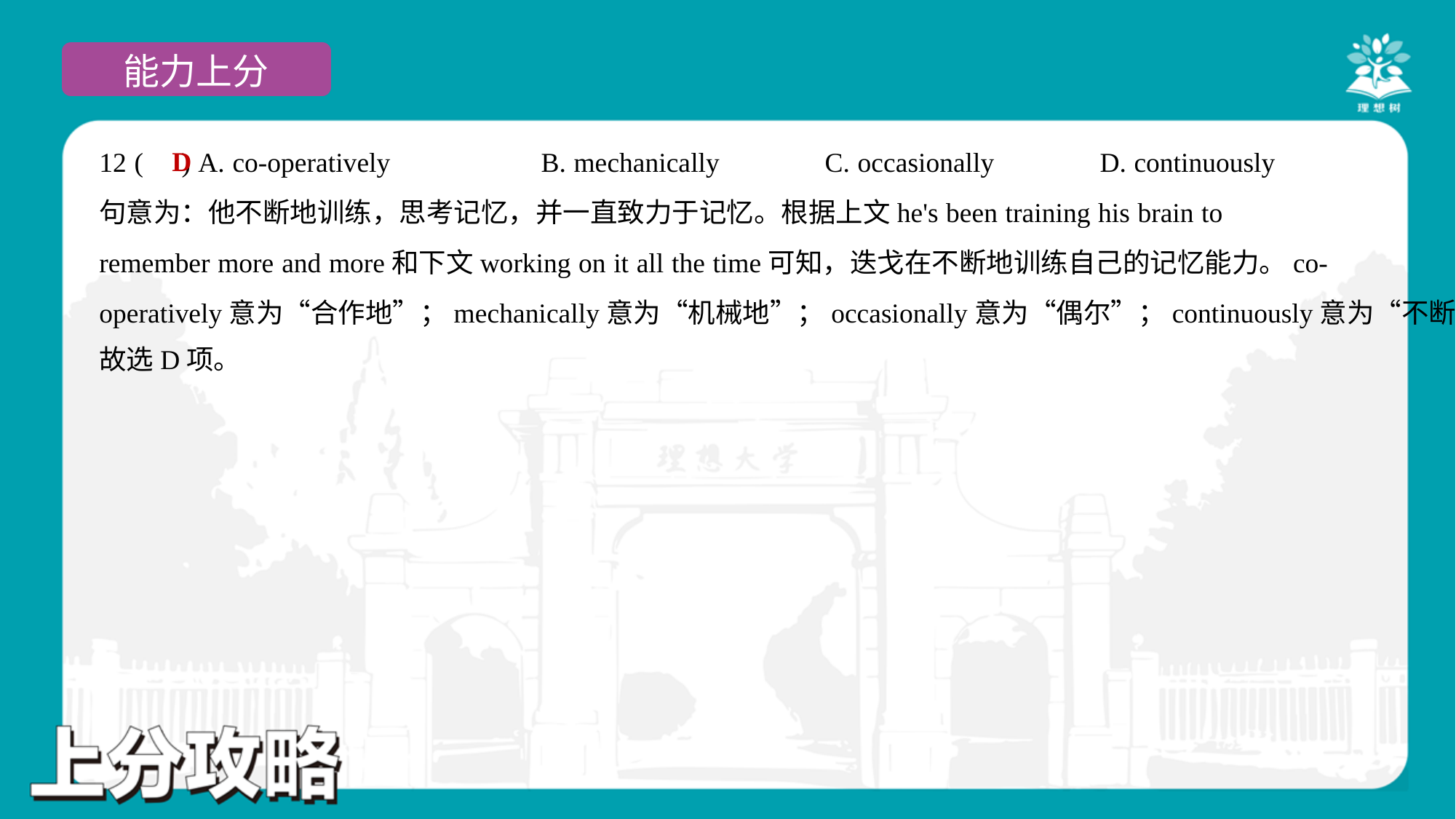

D
12 (     ) A. co-operatively	B. mechanically	C. occasionally	D. continuously
句意为：他不断地训练，思考记忆，并一直致力于记忆。根据上文he's been training his brain to
remember more and more和下文working on it all the time可知，迭戈在不断地训练自己的记忆能力。co-
operatively意为“合作地”；mechanically意为“机械地”；occasionally意为“偶尔”；continuously意为“不断地”。
故选D项。